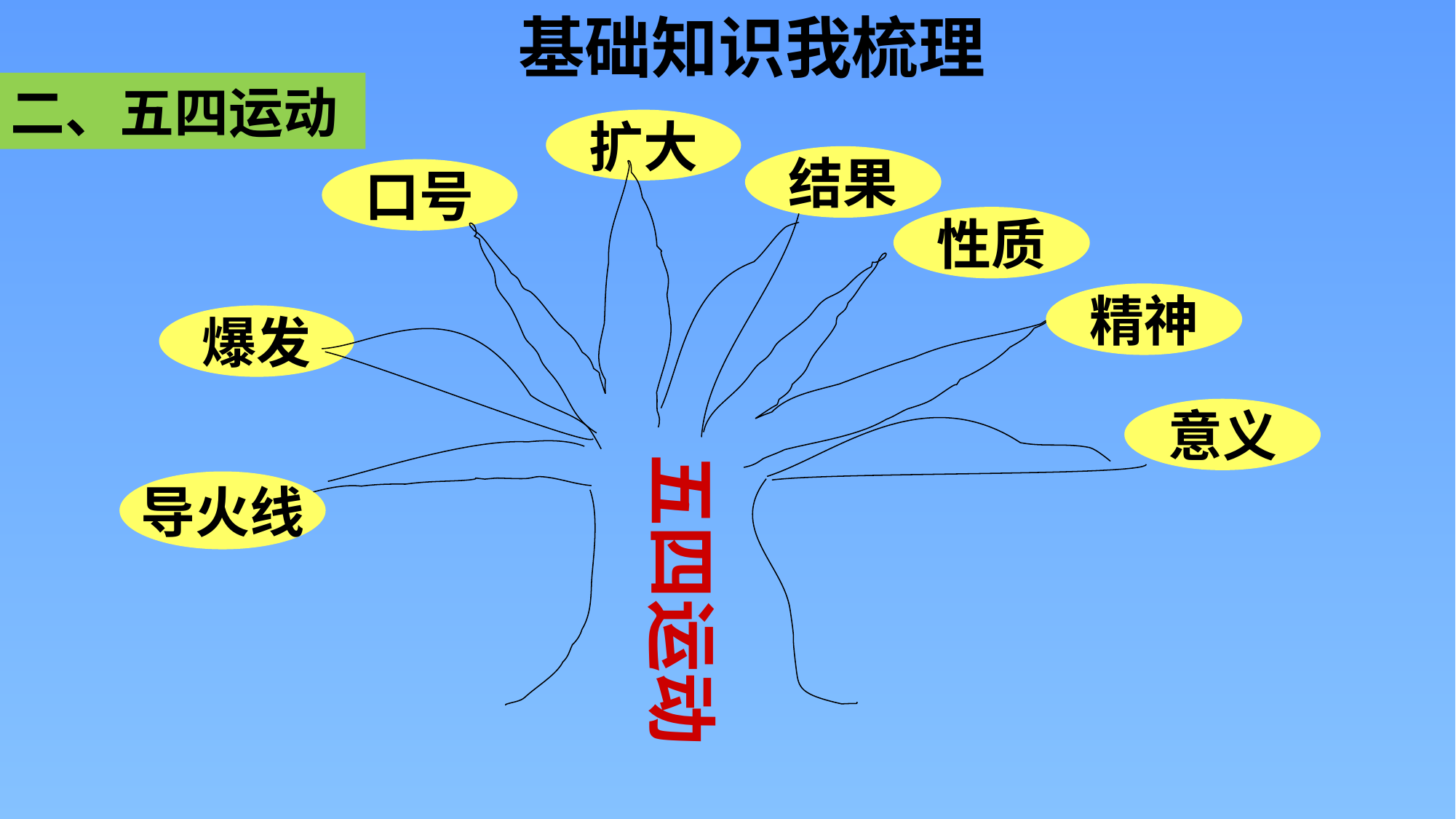

基础知识我梳理
二、五四运动
扩大
结果
口号

爆发
意义

五四运动

性质
精神

导火线